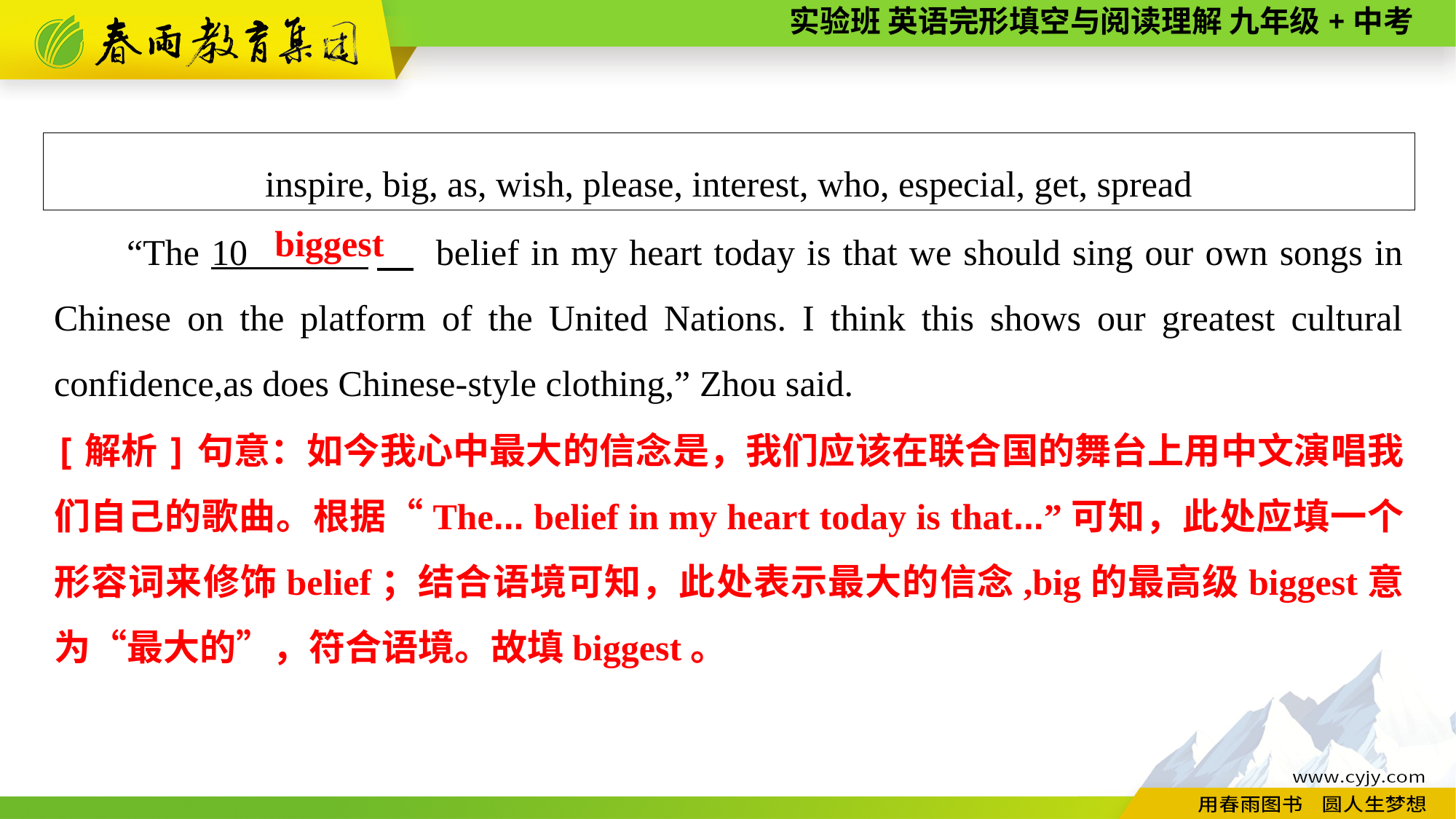

inspire, big, as, wish, please, interest, who, especial, get, spread
biggest
“The 10          　 belief in my heart today is that we should sing our own songs in Chinese on the platform of the United Nations. I think this shows our greatest cultural confidence,as does Chinese-style clothing,” Zhou said.
[解析]句意：如今我心中最大的信念是，我们应该在联合国的舞台上用中文演唱我们自己的歌曲。根据“The... belief in my heart today is that...”可知，此处应填一个形容词来修饰belief；结合语境可知，此处表示最大的信念,big的最高级biggest意为“最大的”，符合语境。故填biggest。